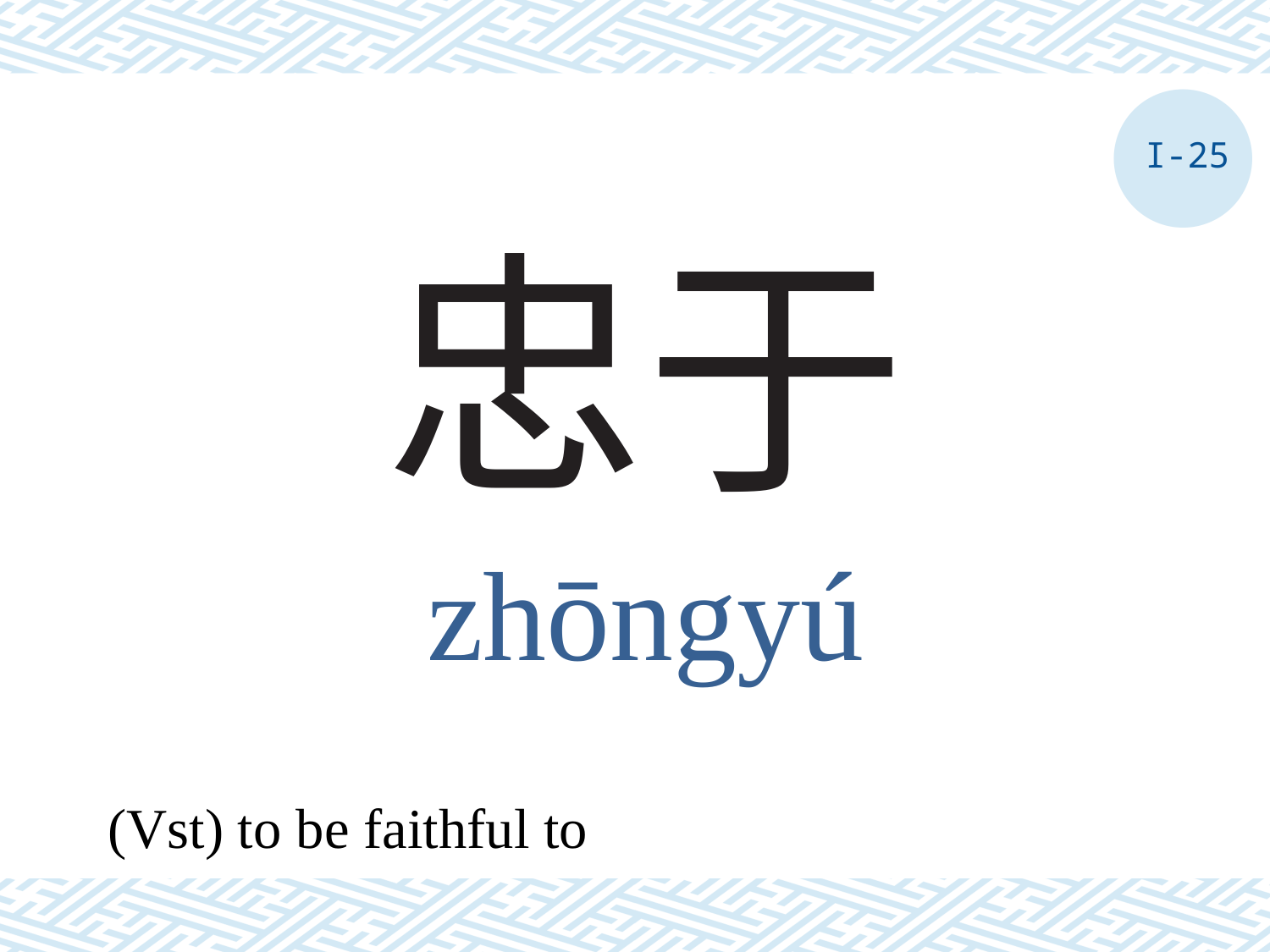

I-25

# 忠于
zhōngyú
(Vst) to be faithful to